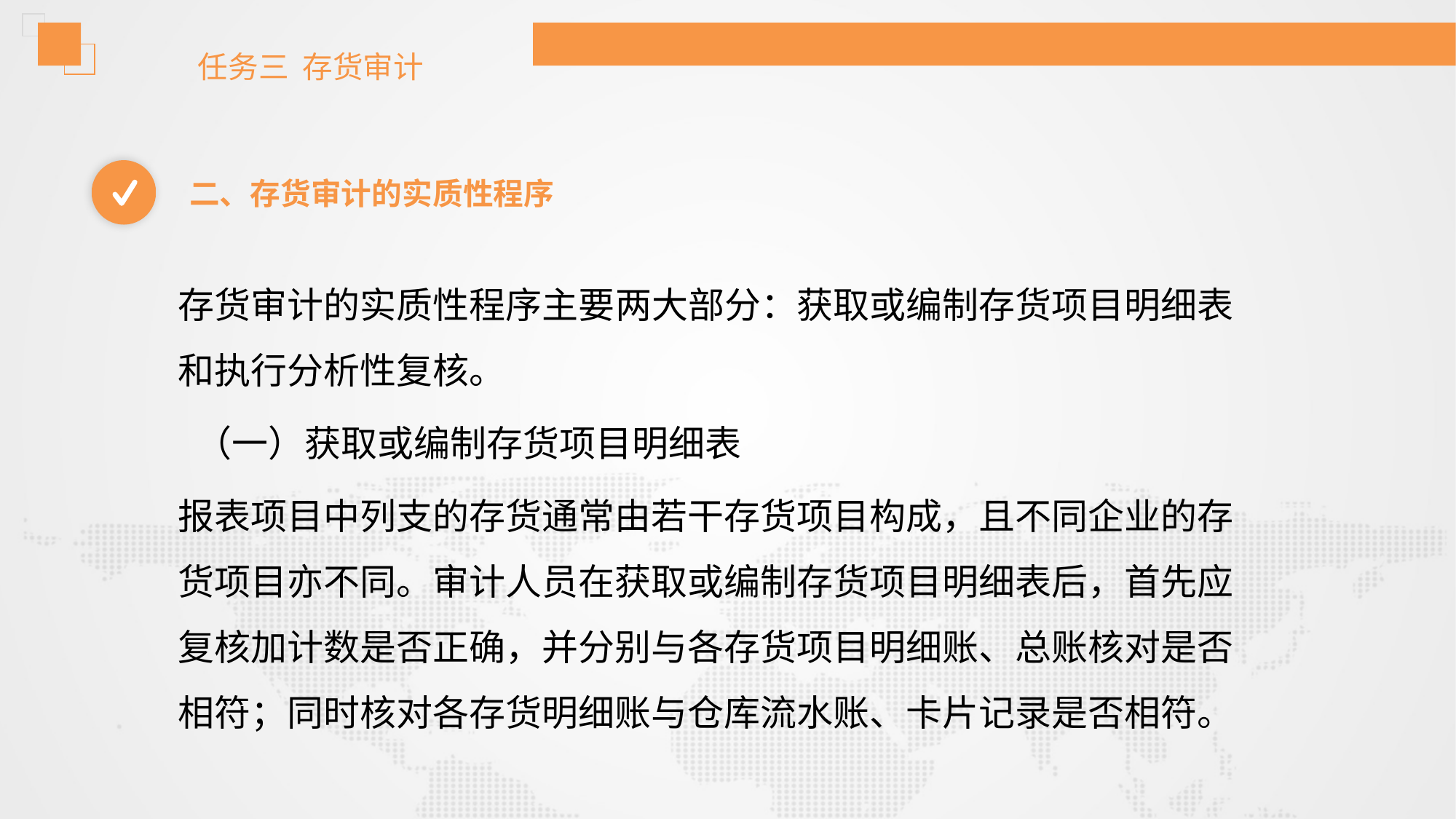

任务三  存货审计

二、存货审计的实质性程序

存货审计的实质性程序主要两大部分：获取或编制存货项目明细表和执行分析性复核。
 （一）获取或编制存货项目明细表
报表项目中列支的存货通常由若干存货项目构成，且不同企业的存货项目亦不同。审计人员在获取或编制存货项目明细表后，首先应复核加计数是否正确，并分别与各存货项目明细账、总账核对是否相符；同时核对各存货明细账与仓库流水账、卡片记录是否相符。